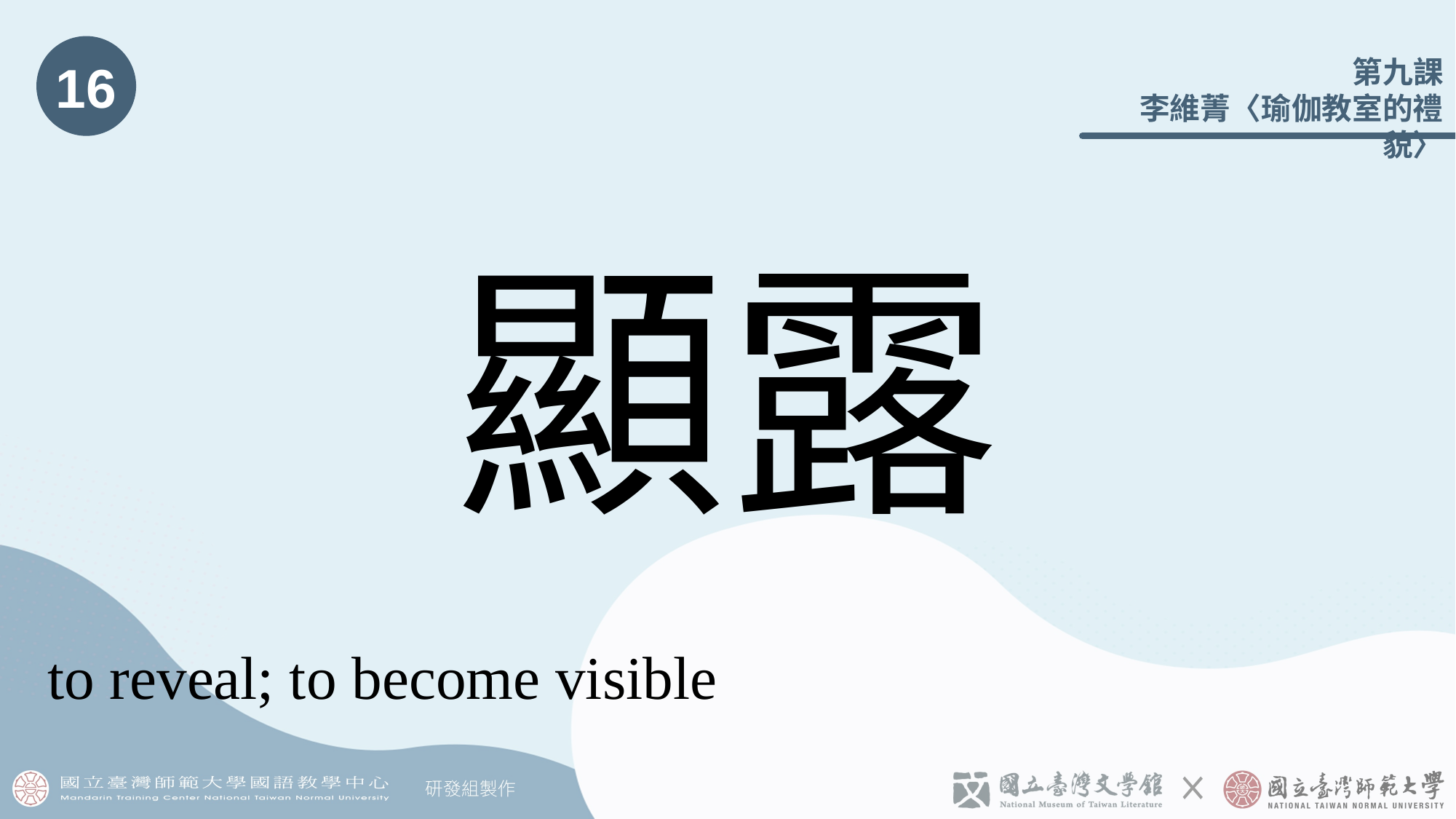

16
# 顯露
to reveal; to become visible